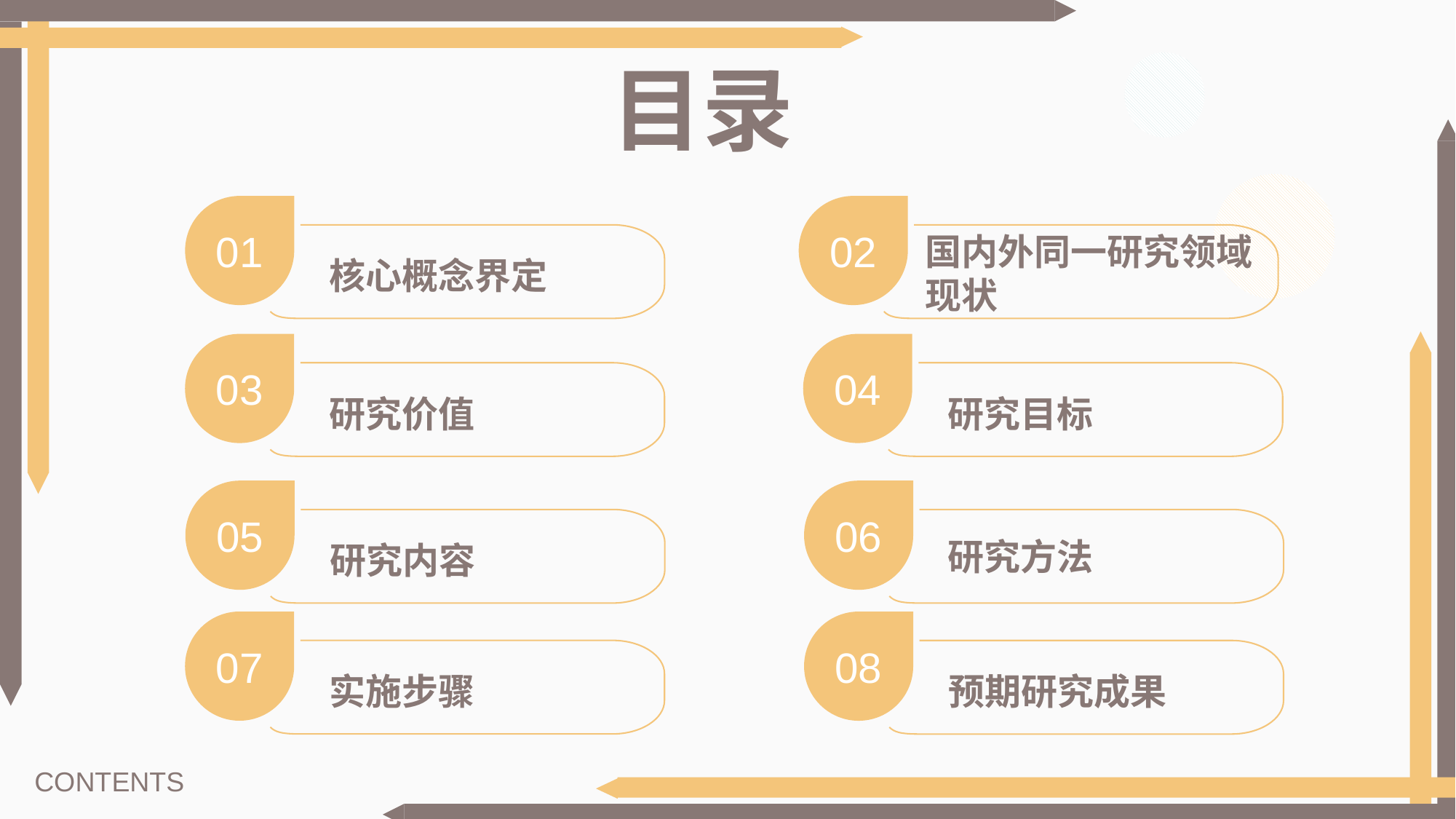

目录

01

核心概念界定
02
国内外同一研究领域现状

03

研究价值
04

研究目标
05

研究内容
06

研究方法
07

实施步骤
08

预期研究成果
CONTENTS